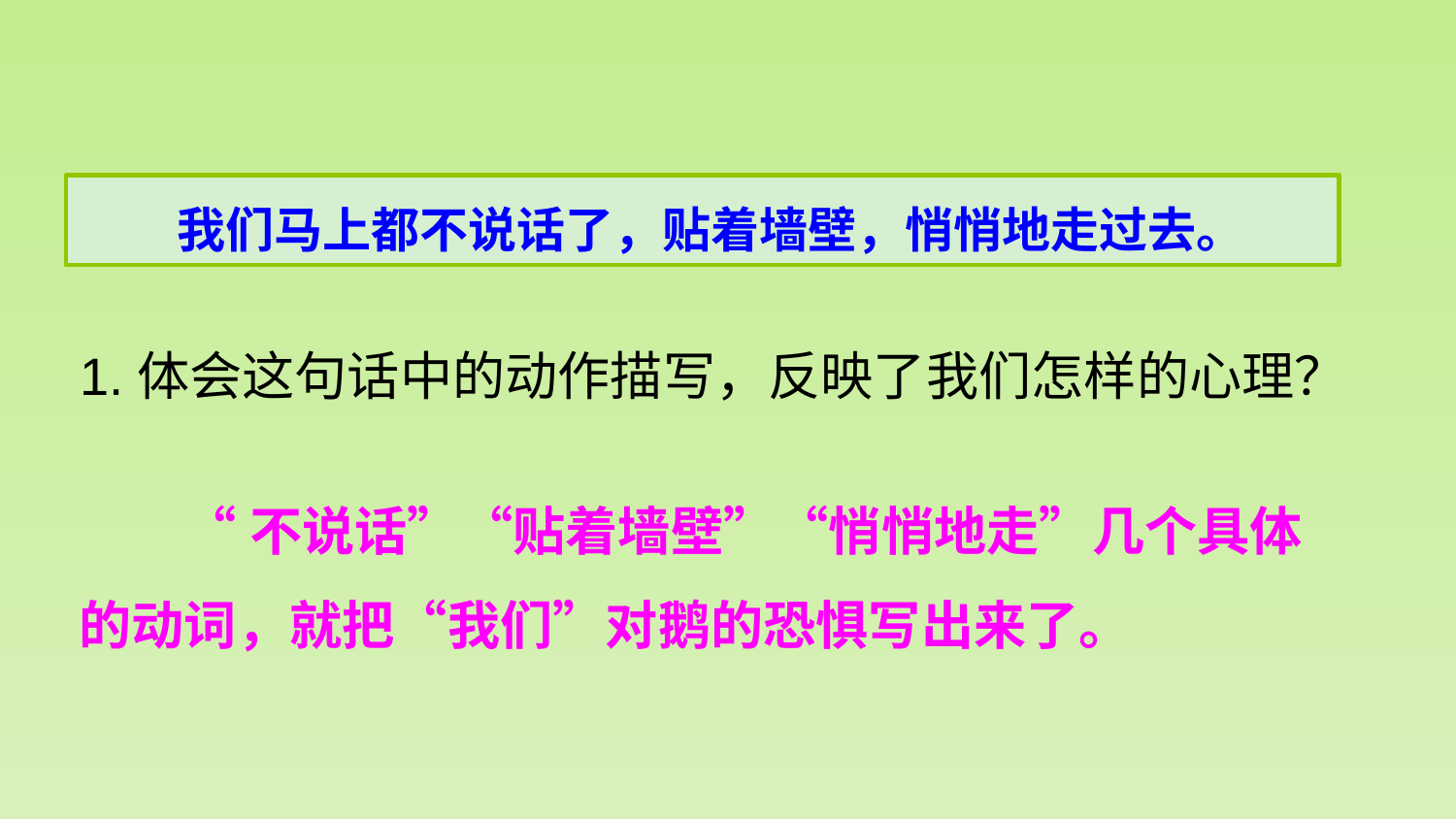

我们马上都不说话了，贴着墙壁，悄悄地走过去。
1.体会这句话中的动作描写，反映了我们怎样的心理？
“不说话”“贴着墙壁”“悄悄地走”几个具体的动词，就把“我们”对鹅的恐惧写出来了。